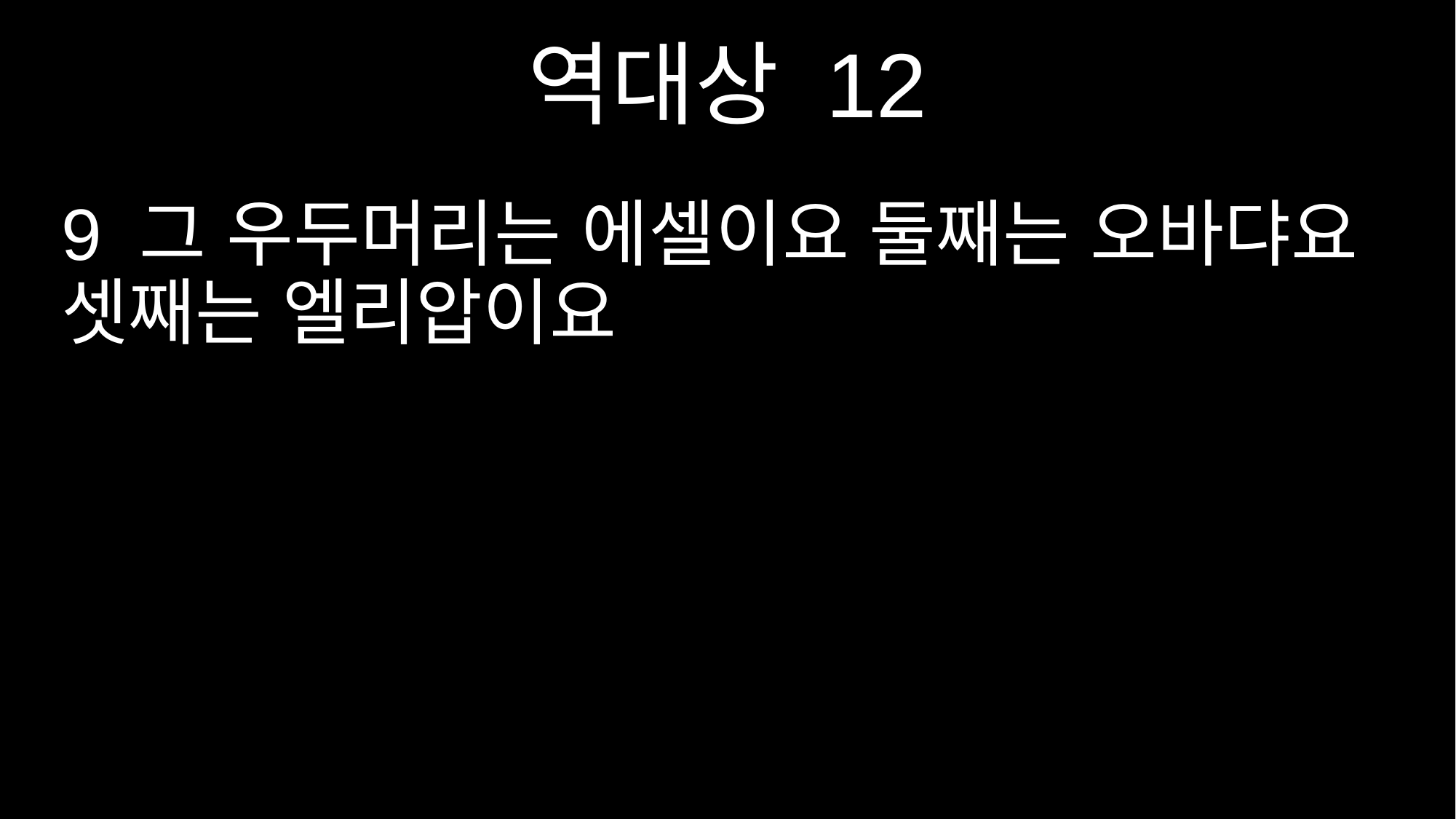

역대상 12
9 그 우두머리는 에셀이요 둘째는 오바댜요 셋째는 엘리압이요